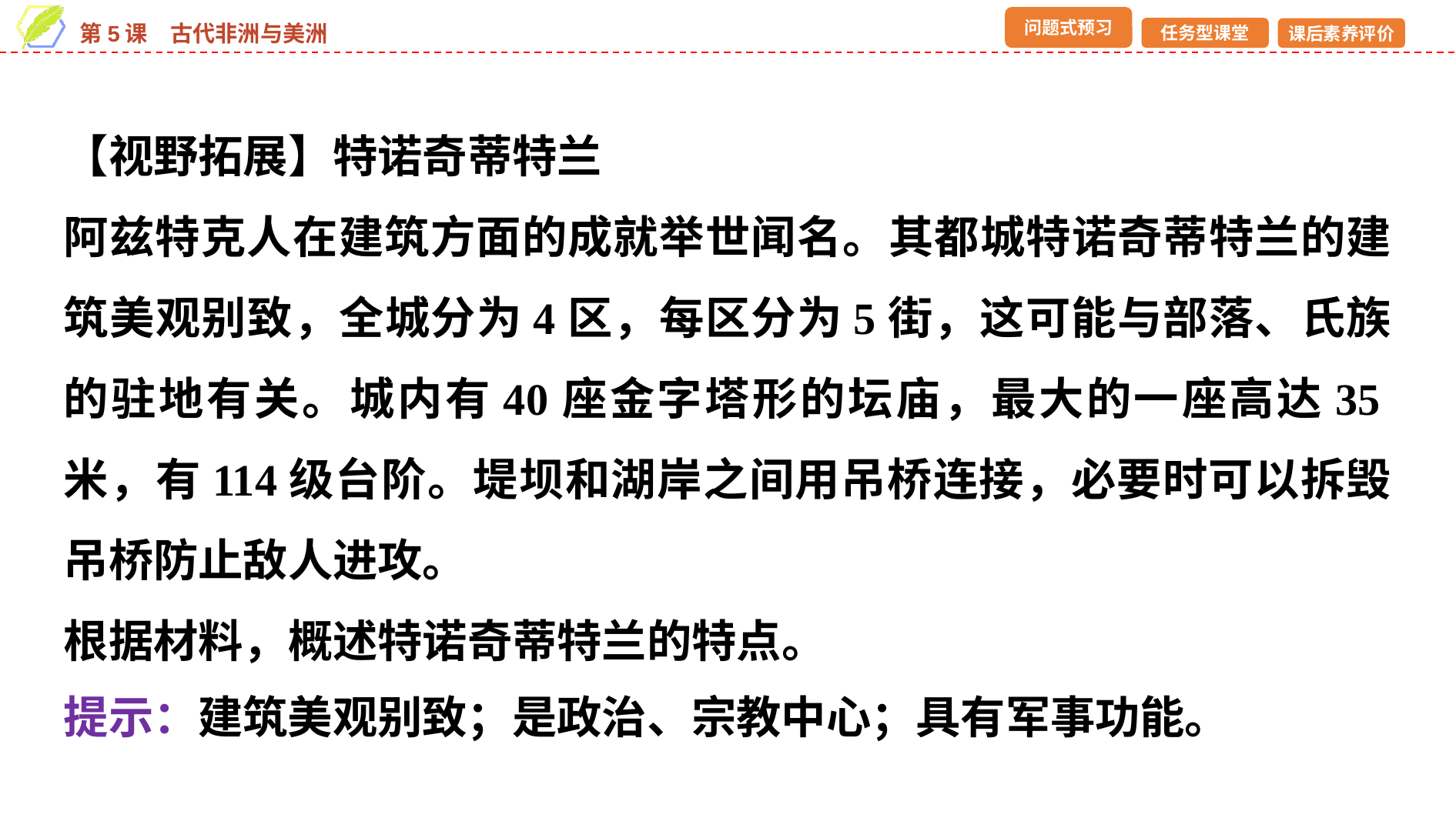

【视野拓展】特诺奇蒂特兰
阿兹特克人在建筑方面的成就举世闻名。其都城特诺奇蒂特兰的建筑美观别致，全城分为4区，每区分为5街，这可能与部落、氏族的驻地有关。城内有40座金字塔形的坛庙，最大的一座高达35米，有114级台阶。堤坝和湖岸之间用吊桥连接，必要时可以拆毁吊桥防止敌人进攻。
根据材料，概述特诺奇蒂特兰的特点。
提示：建筑美观别致；是政治、宗教中心；具有军事功能。